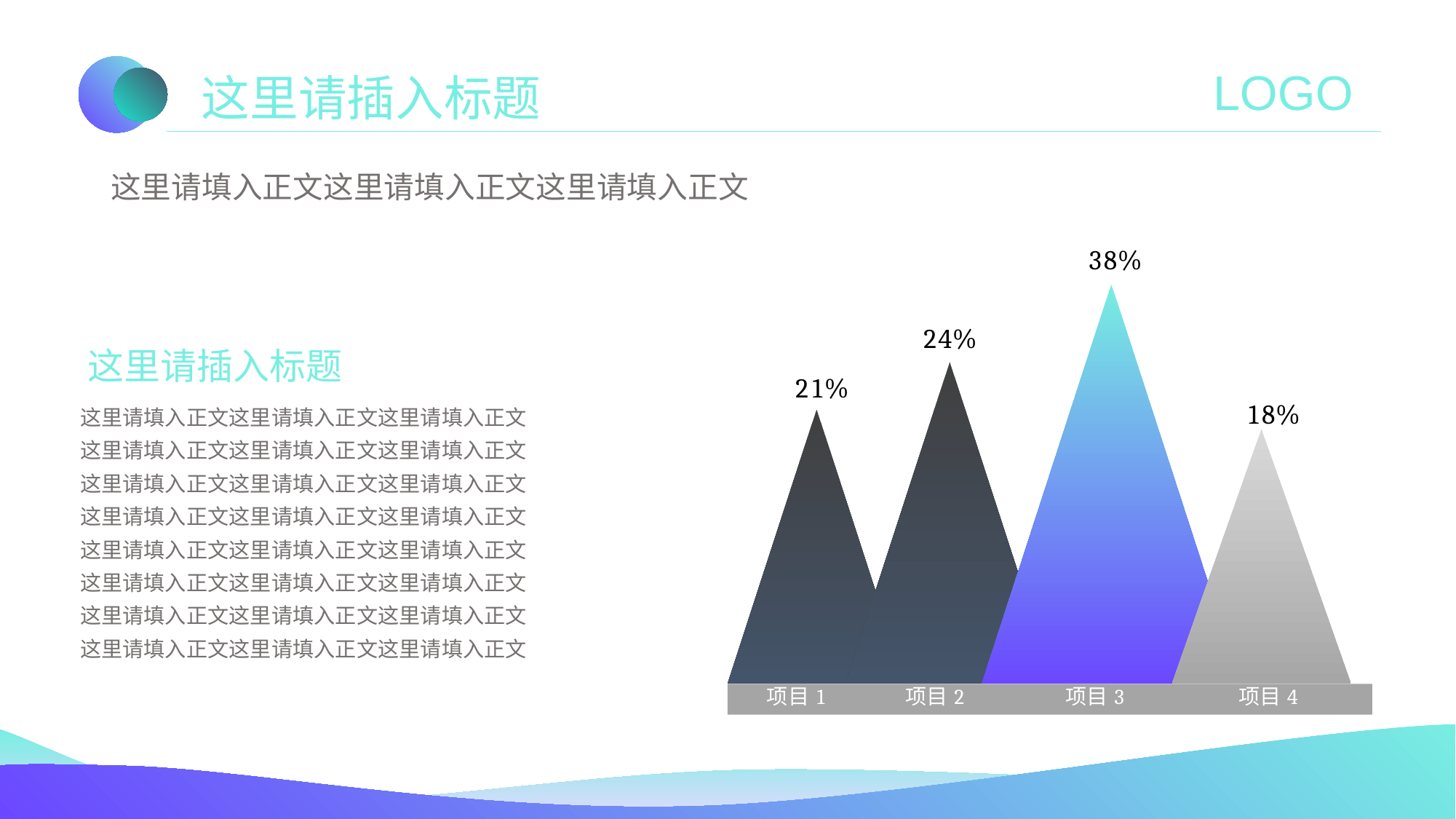

LOGO
这里请插入标题
这里请填入正文这里请填入正文这里请填入正文
38%

24%
这里请插入标题

21%
这里请填入正文这里请填入正文这里请填入正文这里请填入正文这里请填入正文这里请填入正文
这里请填入正文这里请填入正文这里请填入正文这里请填入正文这里请填入正文这里请填入正文
这里请填入正文这里请填入正文这里请填入正文这里请填入正文这里请填入正文这里请填入正文
这里请填入正文这里请填入正文这里请填入正文这里请填入正文这里请填入正文这里请填入正文
18%

项目1
项目2
项目3
项目4